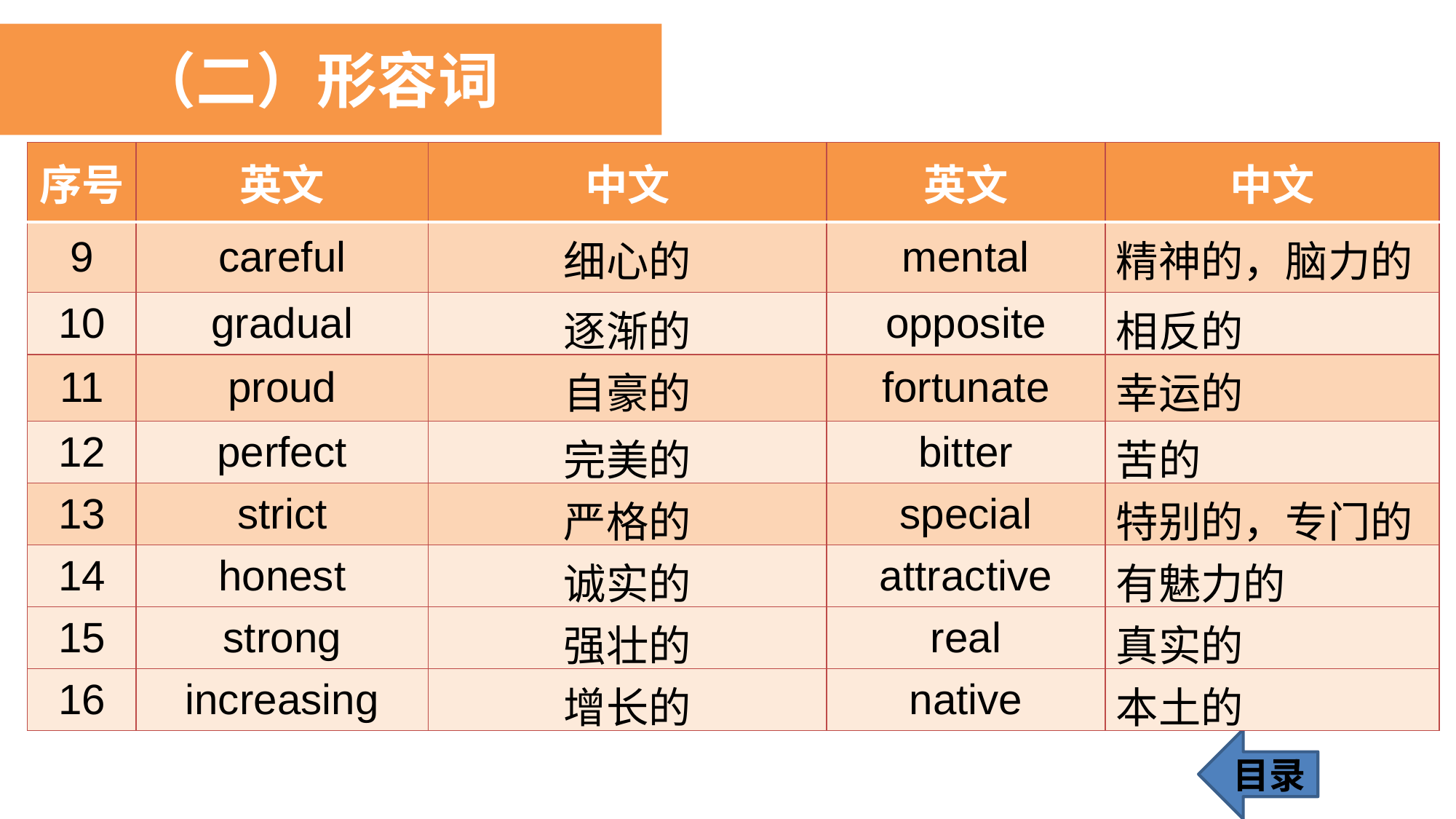

（二）形容词
| 序号 | 英文 | 中文 | 英文 | 中文 |
| --- | --- | --- | --- | --- |
| 9 | careful | 细心的 | mental | 精神的，脑力的 |
| 10 | gradual | 逐渐的 | opposite | 相反的 |
| 11 | proud | 自豪的 | fortunate | 幸运的 |
| 12 | perfect | 完美的 | bitter | 苦的 |
| 13 | strict | 严格的 | special | 特别的，专门的 |
| 14 | honest | 诚实的 | attractive | 有魅力的 |
| 15 | strong | 强壮的 | real | 真实的 |
| 16 | increasing | 增长的 | native | 本土的 |
目录
101